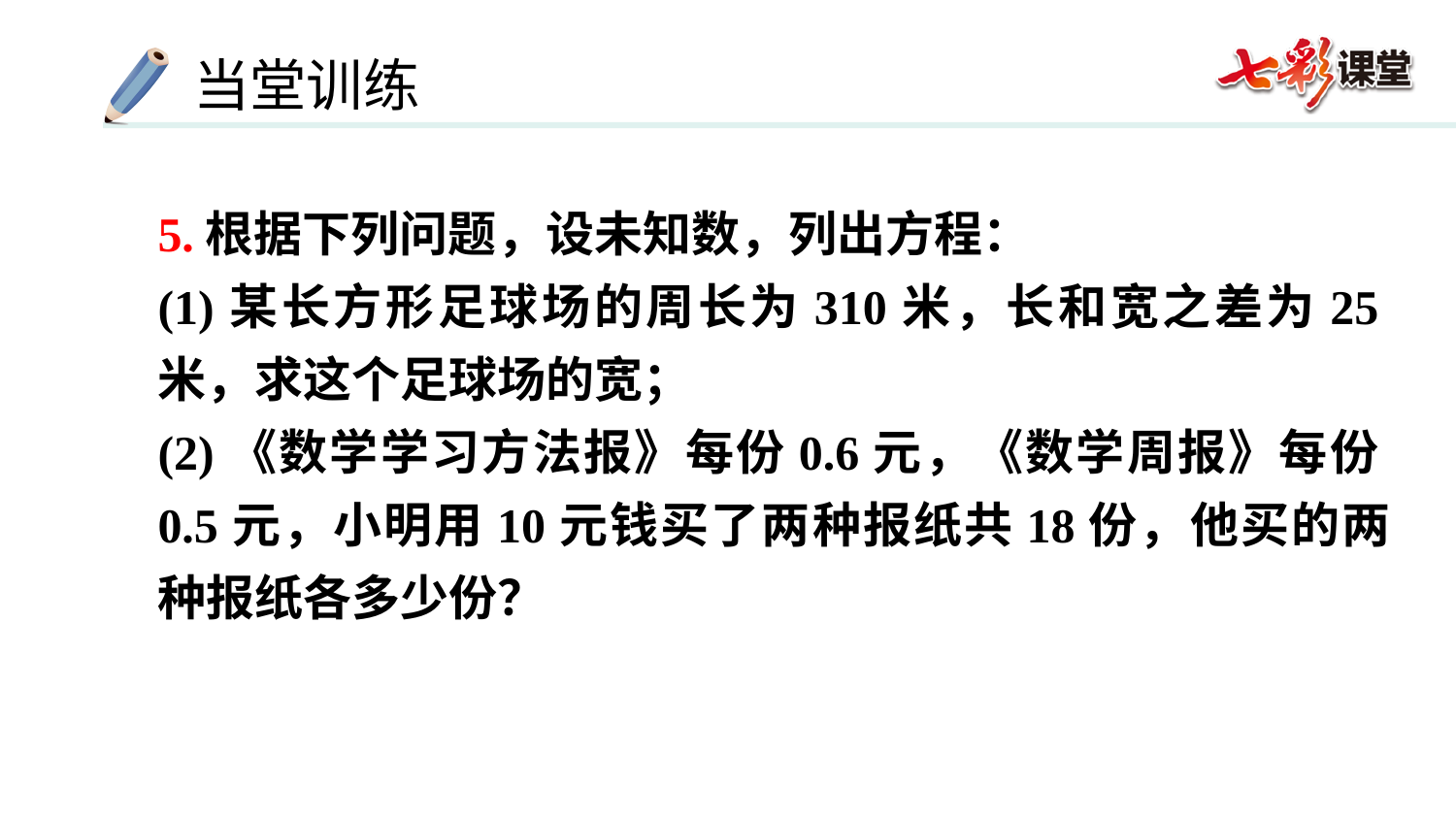

5.根据下列问题，设未知数，列出方程：
(1)某长方形足球场的周长为310米，长和宽之差为25米，求这个足球场的宽；
(2)《数学学习方法报》每份0.6元，《数学周报》每份0.5元，小明用10元钱买了两种报纸共18份，他买的两种报纸各多少份？